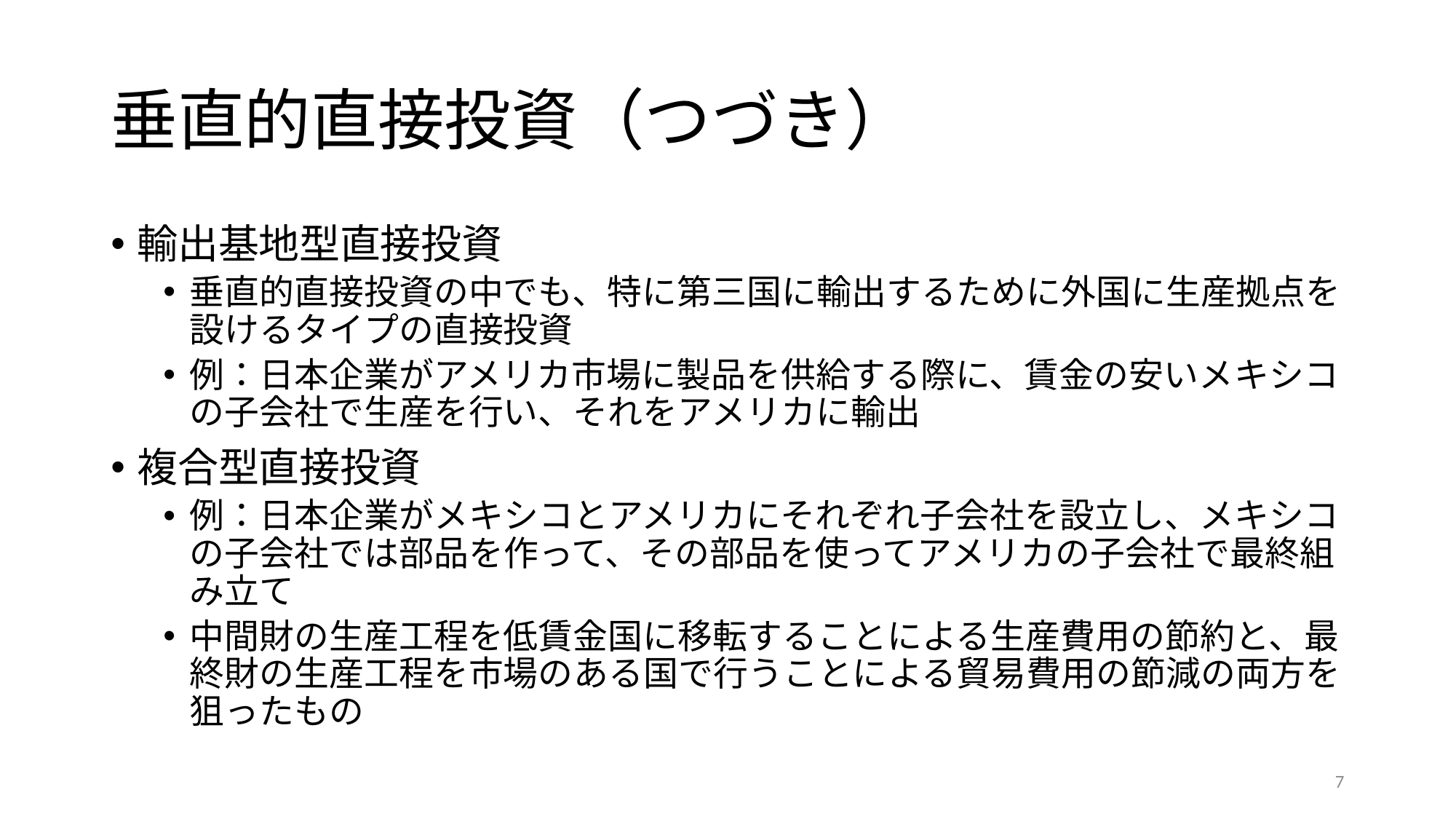

# 垂直的直接投資（つづき）
輸出基地型直接投資
垂直的直接投資の中でも、特に第三国に輸出するために外国に生産拠点を設けるタイプの直接投資
例：日本企業がアメリカ市場に製品を供給する際に、賃金の安いメキシコの子会社で生産を行い、それをアメリカに輸出
複合型直接投資
例：日本企業がメキシコとアメリカにそれぞれ子会社を設立し、メキシコの子会社では部品を作って、その部品を使ってアメリカの子会社で最終組み立て
中間財の生産工程を低賃金国に移転することによる生産費用の節約と、最終財の生産工程を市場のある国で行うことによる貿易費用の節減の両方を狙ったもの
7